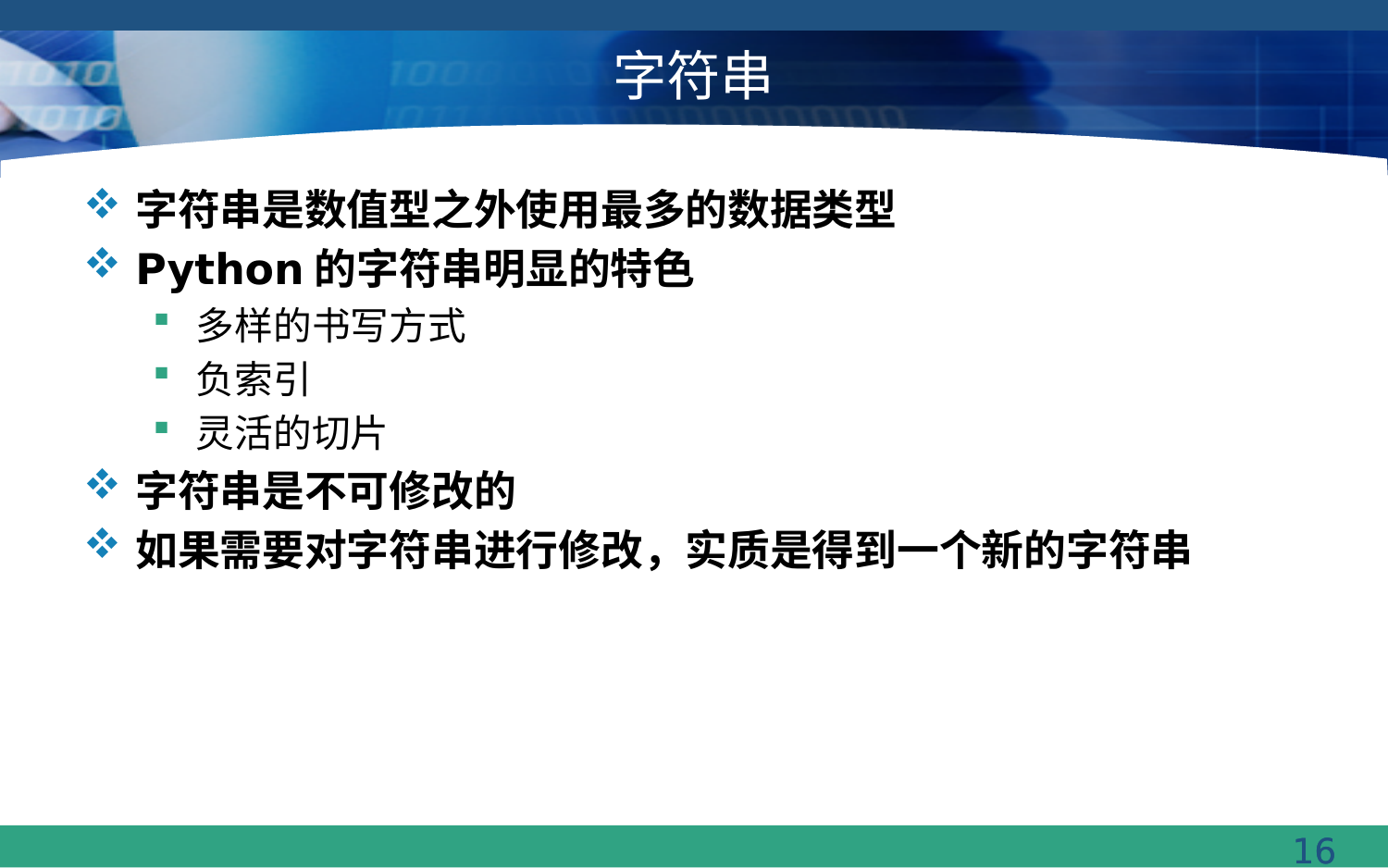

# 字符串
字符串是数值型之外使用最多的数据类型
Python的字符串明显的特色
多样的书写方式
负索引
灵活的切片
字符串是不可修改的
如果需要对字符串进行修改，实质是得到一个新的字符串